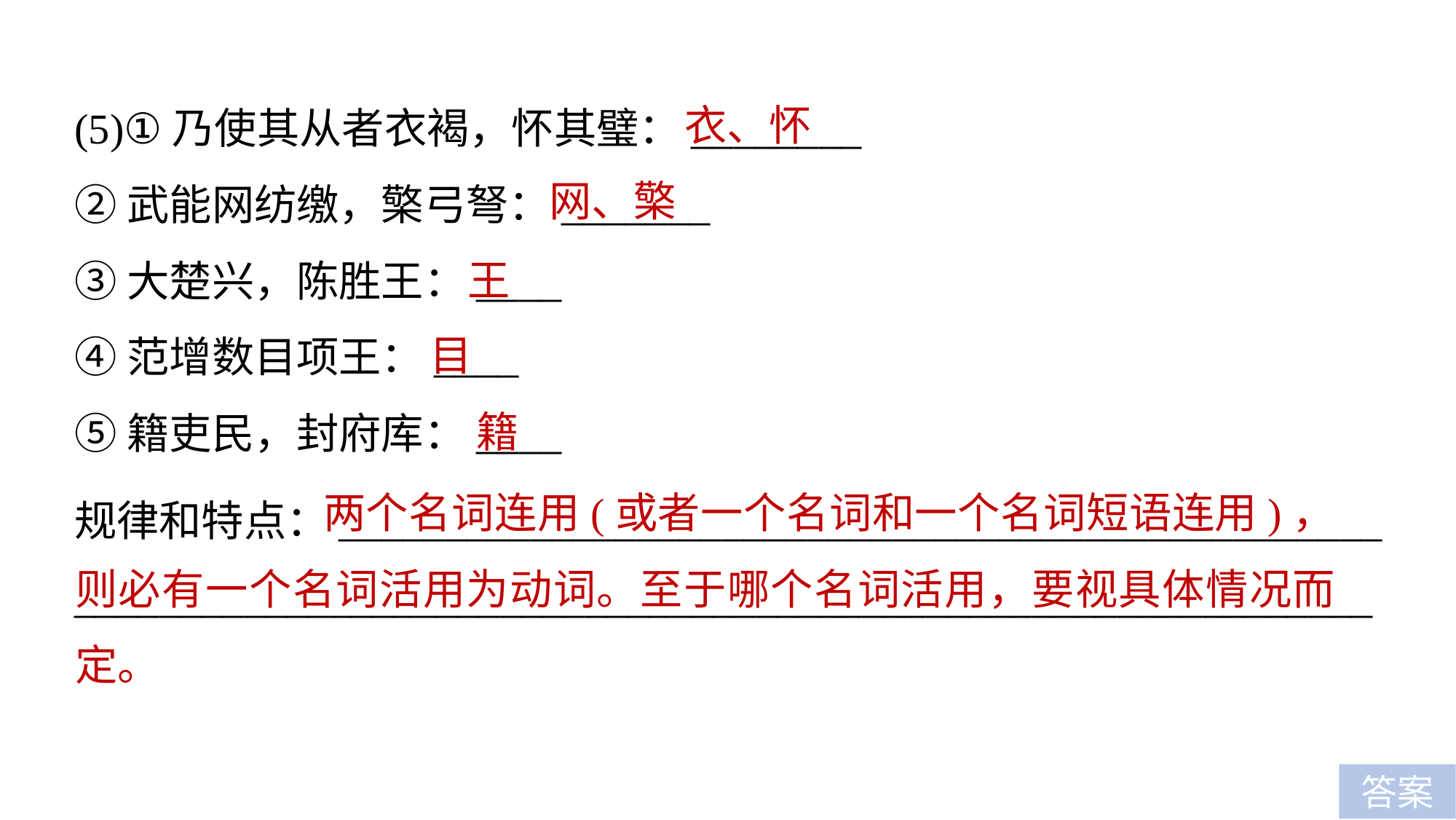

衣、怀
(5)①乃使其从者衣褐，怀其璧：________
②武能网纺缴，檠弓弩：_______
③大楚兴，陈胜王：____
④范增数目项王：____
⑤籍吏民，封府库：____
网、檠
王
目
籍
                        两个名词连用(或者一个名词和一个名词短语连用)，则必有一个名词活用为动词。至于哪个名词活用，要视具体情况而定。
规律和特点：_________________________________________________
_____________________________________________________________
答案